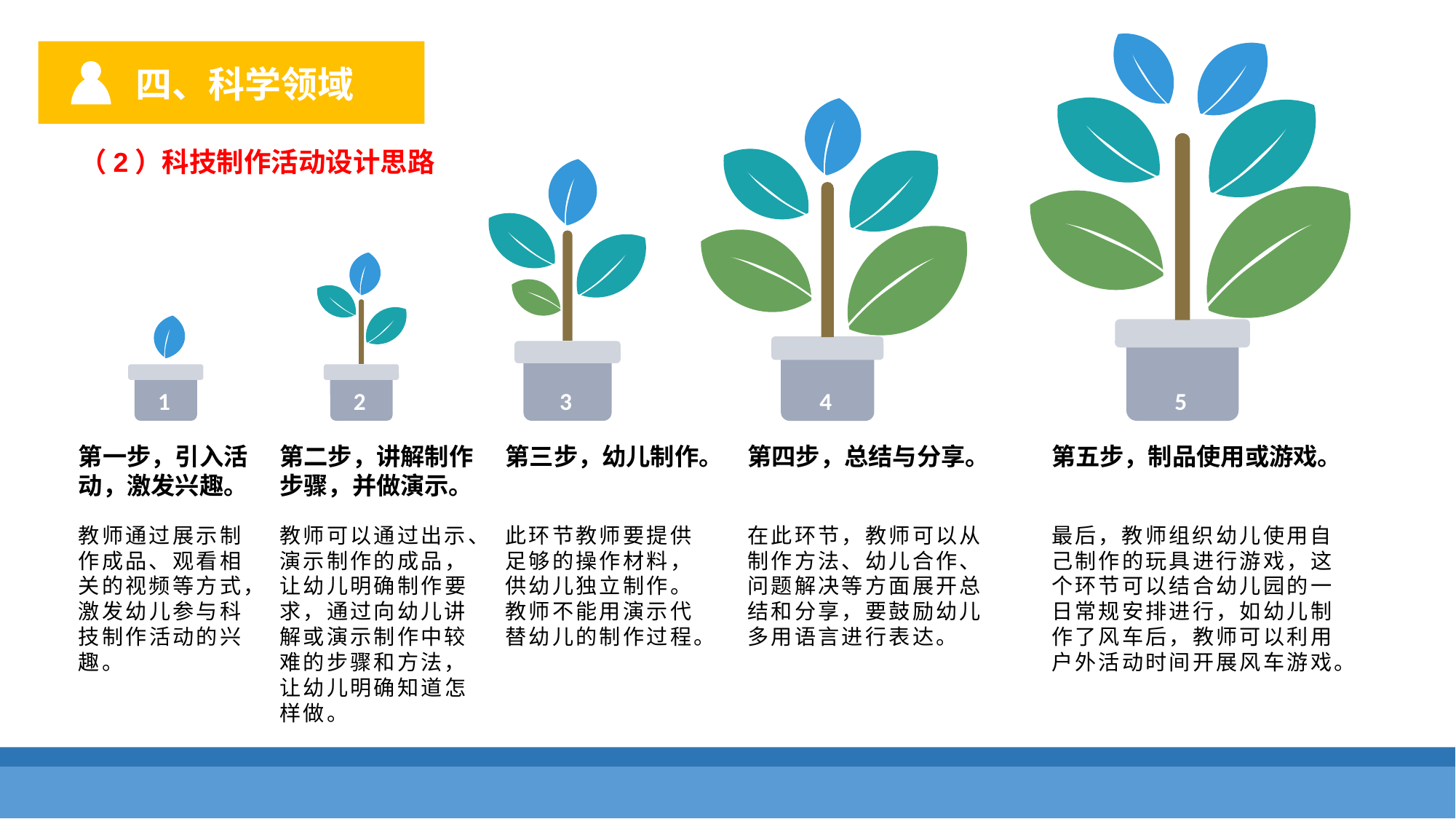

四、科学领域

（2）科技制作活动设计思路

1
2
3
4
5
第一步，引入活动，激发兴趣。
第二步，讲解制作步骤，并做演示。
第三步，幼儿制作。
第四步，总结与分享。
第五步，制品使用或游戏。
教师通过展示制作成品、观看相关的视频等方式，激发幼儿参与科技制作活动的兴趣。
教师可以通过出示、演示制作的成品，让幼儿明确制作要求，通过向幼儿讲解或演示制作中较难的步骤和方法，让幼儿明确知道怎样做。
此环节教师要提供足够的操作材料，供幼儿独立制作。教师不能用演示代替幼儿的制作过程。
在此环节，教师可以从制作方法、幼儿合作、问题解决等方面展开总结和分享，要鼓励幼儿多用语言进行表达。
最后，教师组织幼儿使用自己制作的玩具进行游戏，这个环节可以结合幼儿园的一日常规安排进行，如幼儿制作了风车后，教师可以利用户外活动时间开展风车游戏。